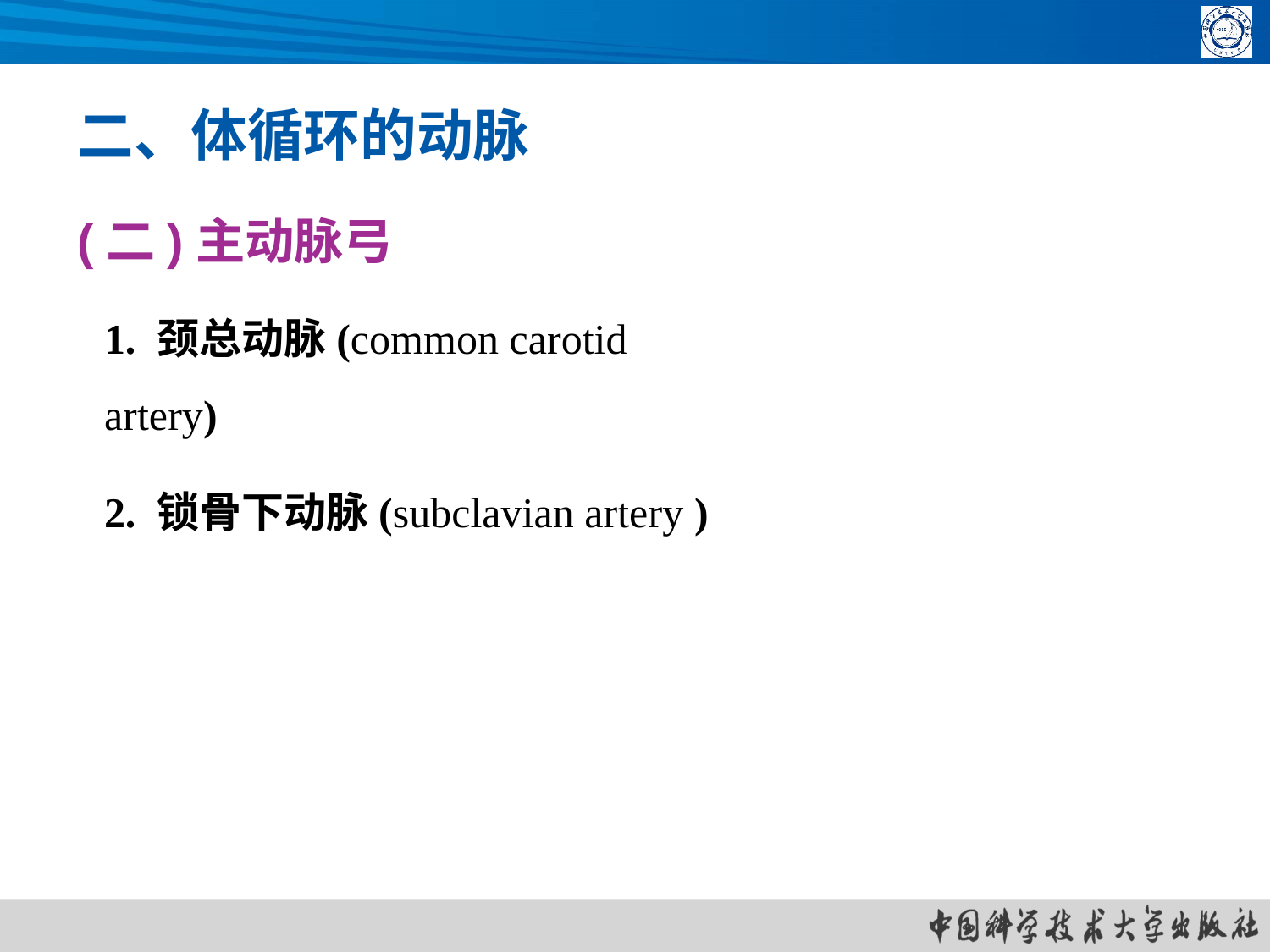

二、体循环的动脉
(二)主动脉弓
1. 颈总动脉(common carotid artery)
2. 锁骨下动脉(subclavian artery )